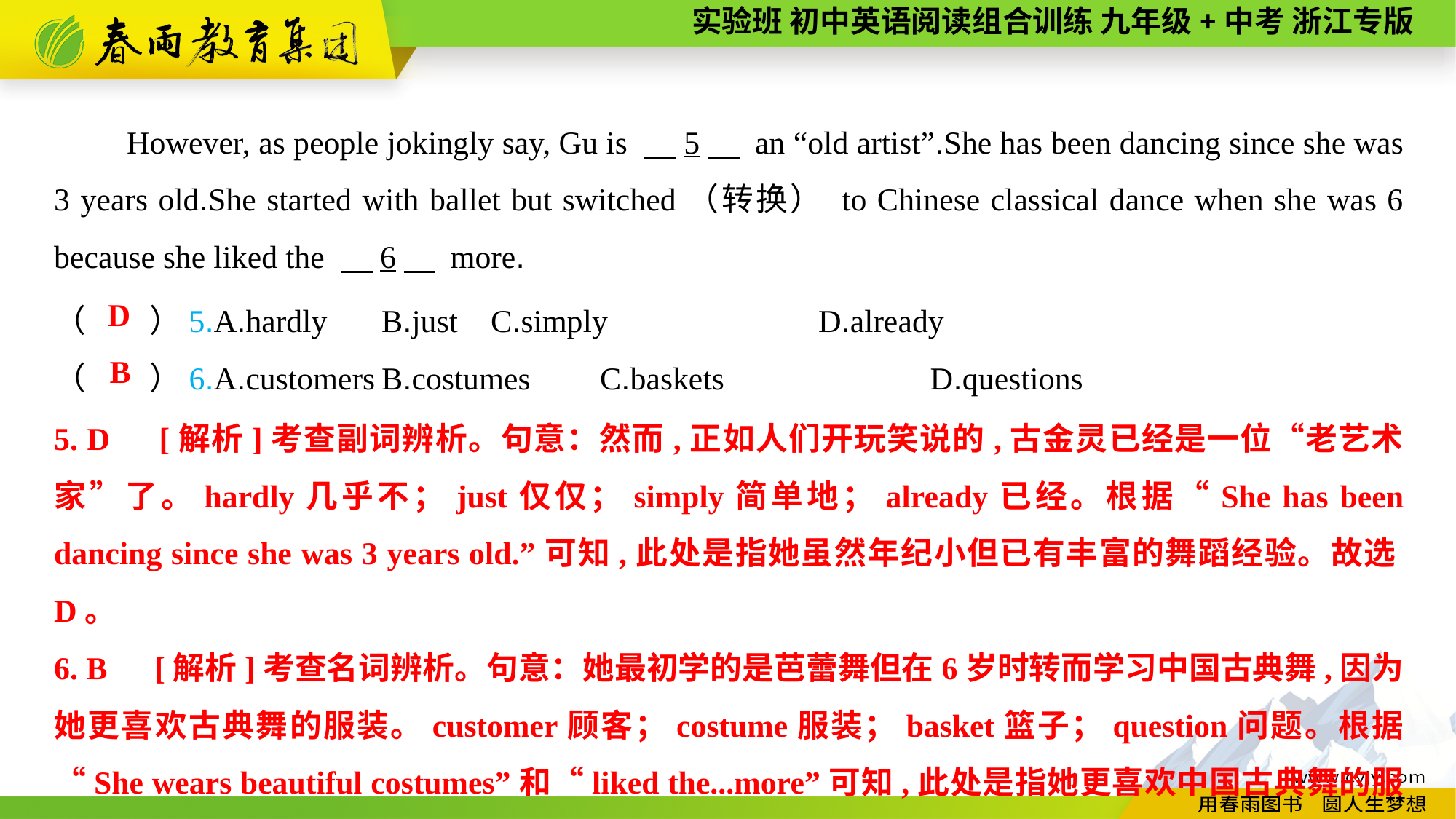

However, as people jokingly say, Gu is 　5　 an “old artist”.She has been dancing since she was 3 years old.She started with ballet but switched（转换） to Chinese classical dance when she was 6 because she liked the 　6　 more.
（　　）5.A.hardly	B.just	C.simply		D.already
（　　）6.A.customers	B.costumes	C.baskets	              D.questions
D
B
5. D　[解析]考查副词辨析。句意：然而,正如人们开玩笑说的,古金灵已经是一位“老艺术家”了。hardly几乎不；just仅仅；simply简单地；already已经。根据“She has been dancing since she was 3 years old.”可知,此处是指她虽然年纪小但已有丰富的舞蹈经验。故选D。
6. B　[解析]考查名词辨析。句意：她最初学的是芭蕾舞但在6岁时转而学习中国古典舞,因为她更喜欢古典舞的服装。customer顾客；costume服装；basket篮子；question问题。根据“She wears beautiful costumes”和“liked the...more”可知,此处是指她更喜欢中国古典舞的服装。故选B。